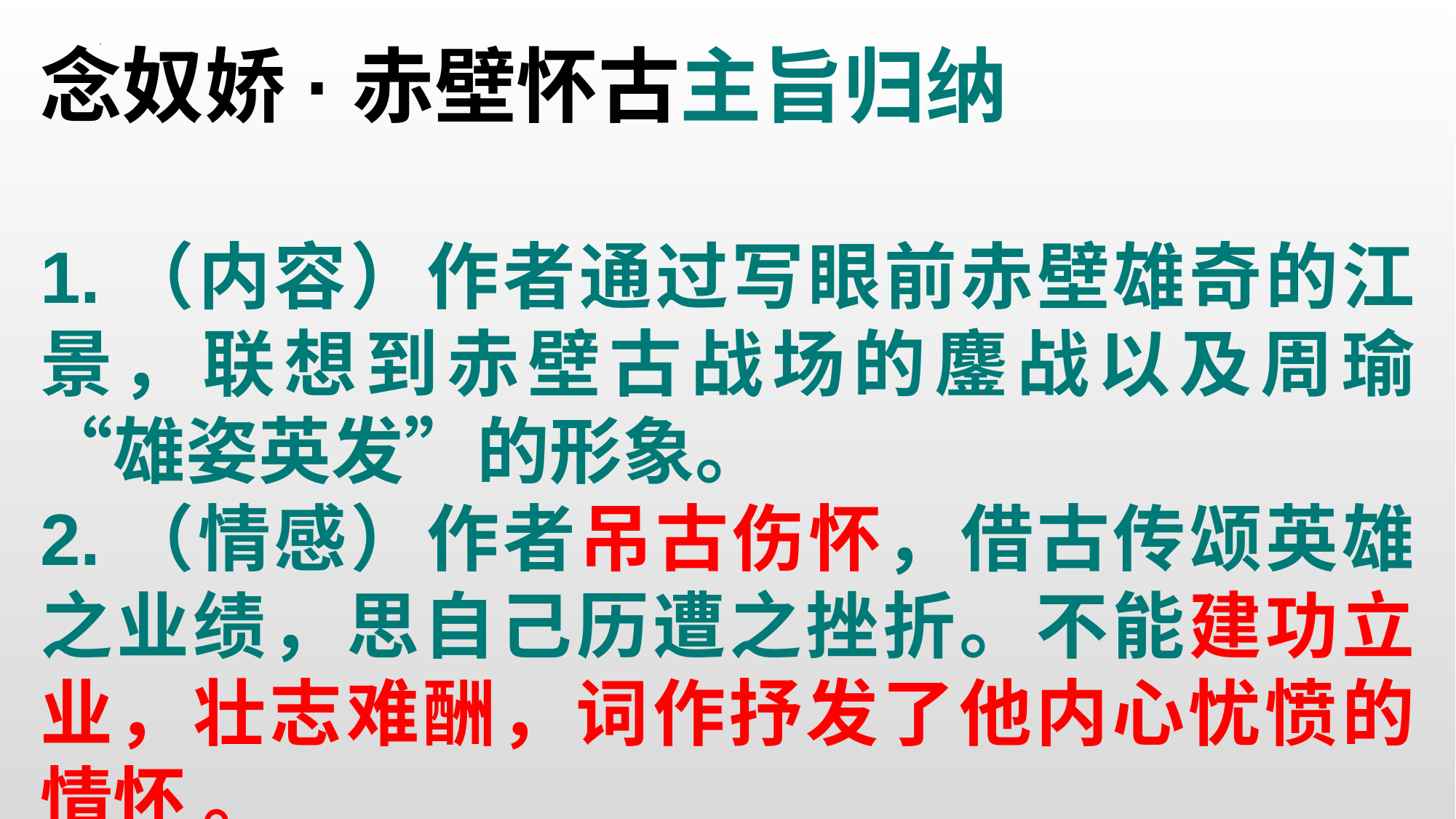

念奴娇·赤壁怀古主旨归纳

1.（内容）作者通过写眼前赤壁雄奇的江景，联想到赤壁古战场的鏖战以及周瑜“雄姿英发”的形象。
2.（情感）作者吊古伤怀，借古传颂英雄之业绩，思自己历遭之挫折。不能建功立业，壮志难酬，词作抒发了他内心忧愤的情怀 。